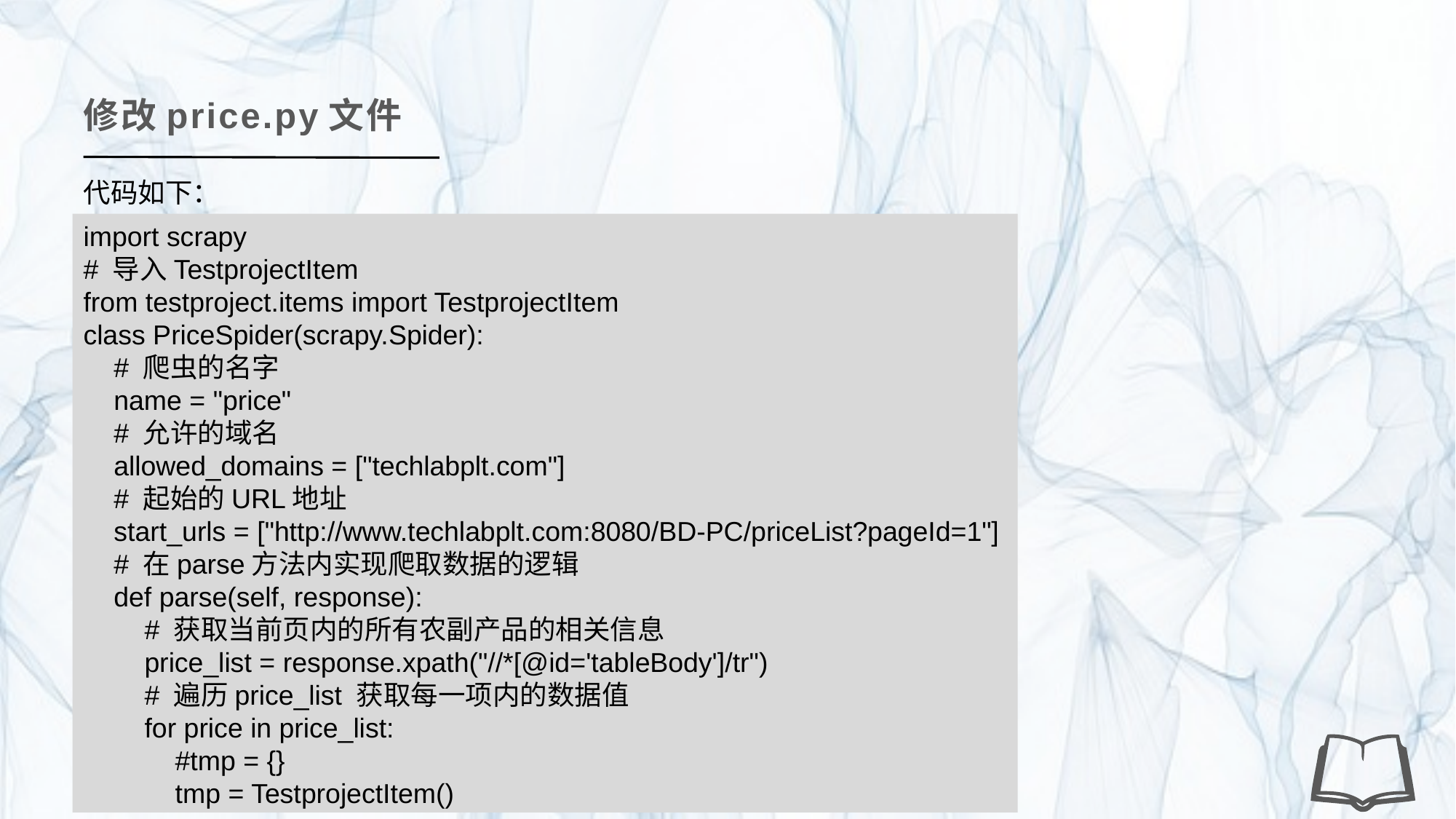

修改price.py文件
代码如下：
import scrapy
# 导入TestprojectItem
from testproject.items import TestprojectItem
class PriceSpider(scrapy.Spider):
    # 爬虫的名字
    name = "price"
    # 允许的域名
    allowed_domains = ["techlabplt.com"]
    # 起始的URL地址
    start_urls = ["http://www.techlabplt.com:8080/BD-PC/priceList?pageId=1"]
    # 在parse方法内实现爬取数据的逻辑
    def parse(self, response):
        # 获取当前页内的所有农副产品的相关信息
        price_list = response.xpath("//*[@id='tableBody']/tr")
        # 遍历price_list 获取每一项内的数据值
        for price in price_list:
            #tmp = {}
            tmp = TestprojectItem()

38